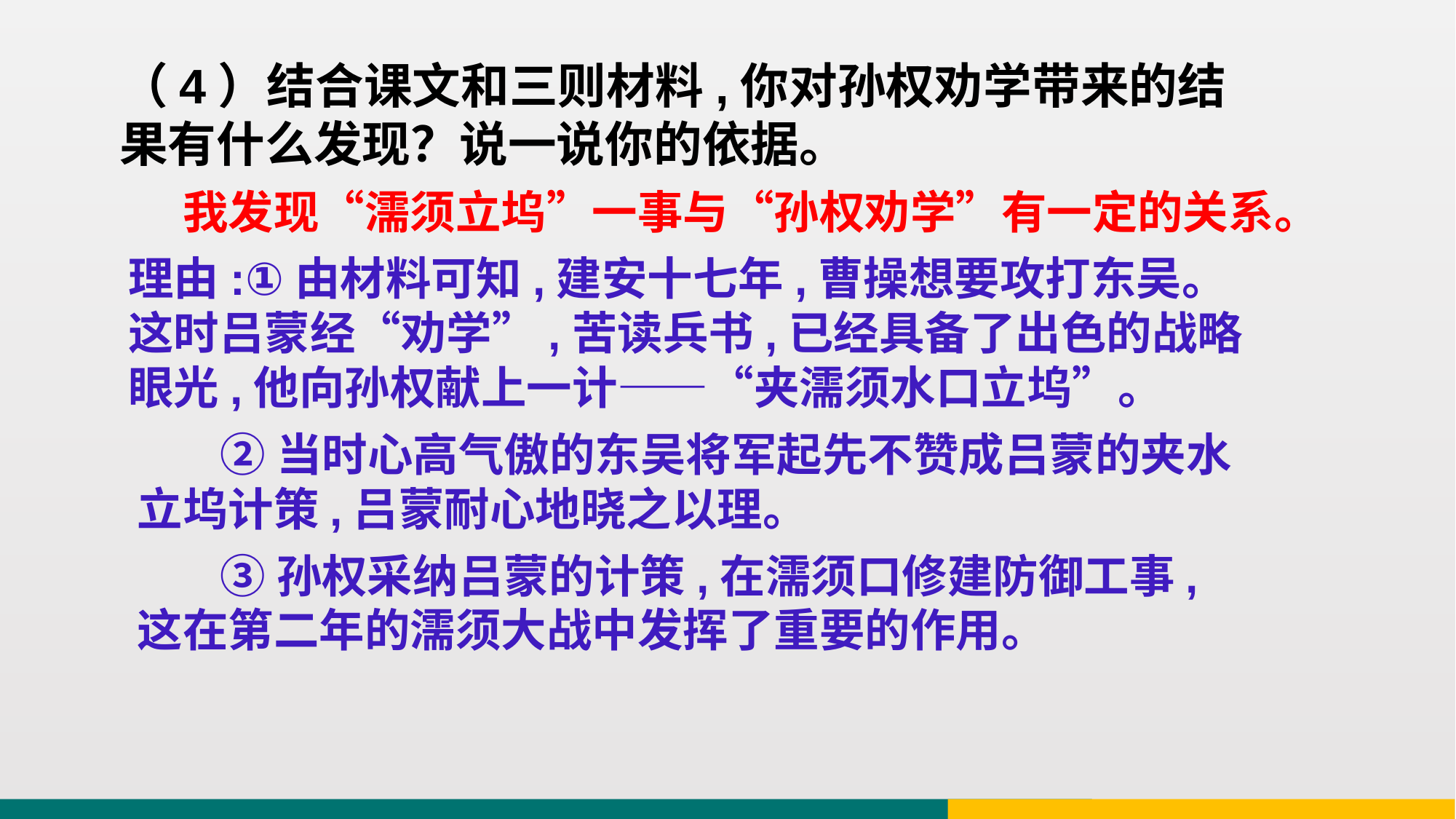

（4）结合课文和三则材料,你对孙权劝学带来的结果有什么发现？说一说你的依据。
        我发现“濡须立坞”一事与“孙权劝学”有一定的关系。
理由:①由材料可知,建安十七年,曹操想要攻打东吴。这时吕蒙经“劝学”,苦读兵书,已经具备了出色的战略眼光,他向孙权献上一计——“夹濡须水口立坞”。
        ②当时心高气傲的东吴将军起先不赞成吕蒙的夹水立坞计策,吕蒙耐心地晓之以理。
        ③孙权采纳吕蒙的计策,在濡须口修建防御工事,这在第二年的濡须大战中发挥了重要的作用。